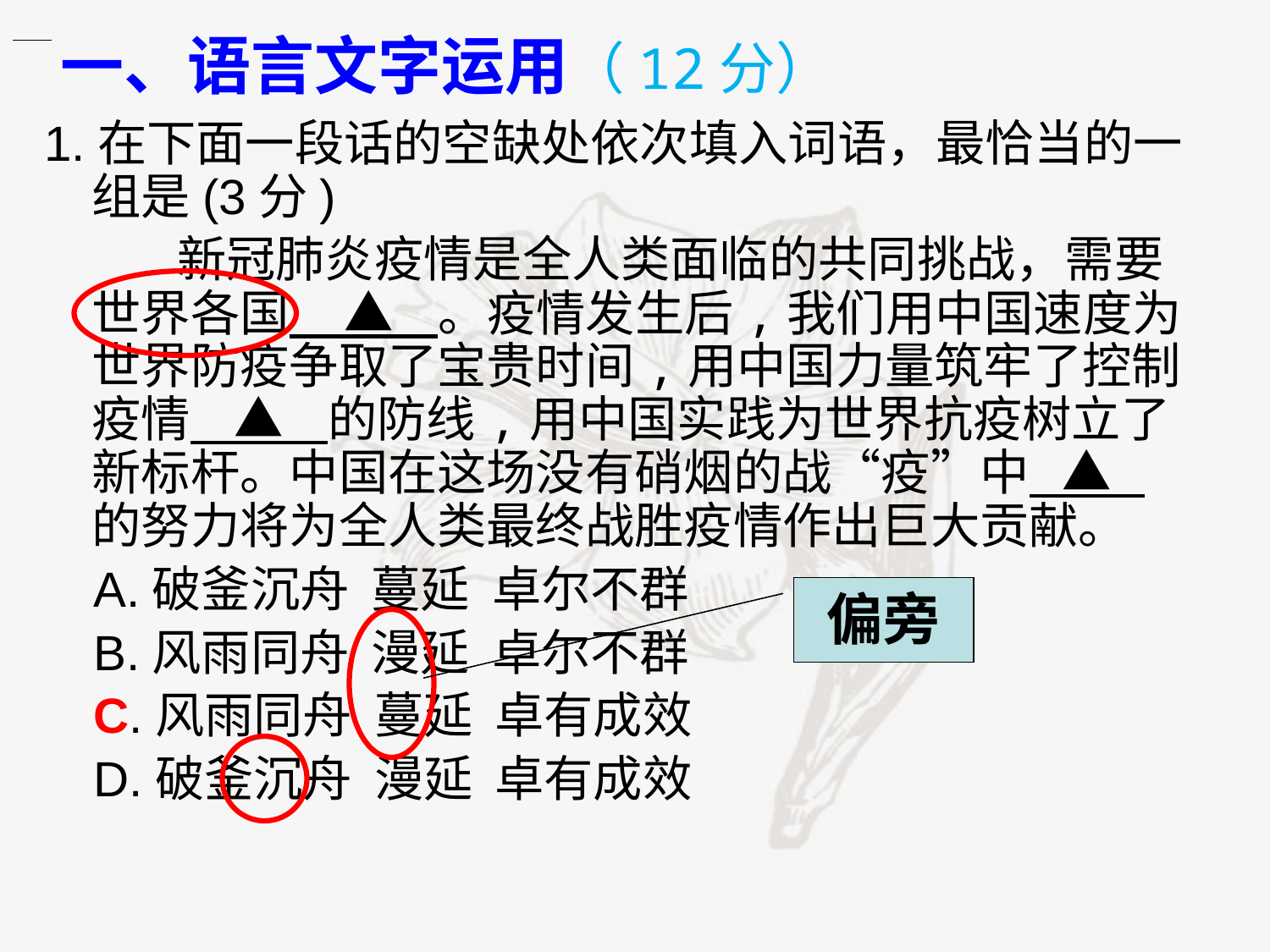

# 一、语言文字运用（12分）

1.在下面一段话的空缺处依次填入词语，最恰当的一组是(3分)
           新冠肺炎疫情是全人类面临的共同挑战，需要世界各国     ▲    。疫情发生后,我们用中国速度为世界防疫争取了宝贵时间,用中国力量筑牢了控制疫情    ▲    的防线,用中国实践为世界抗疫树立了新标杆。中国在这场没有硝烟的战“疫”中   ▲    的努力将为全人类最终战胜疫情作出巨大贡献。
A.破釜沉舟  蔓延  卓尔不群
B.风雨同舟  漫延  卓尔不群
C.风雨同舟  蔓延  卓有成效
D.破釜沉舟  漫延  卓有成效

偏旁